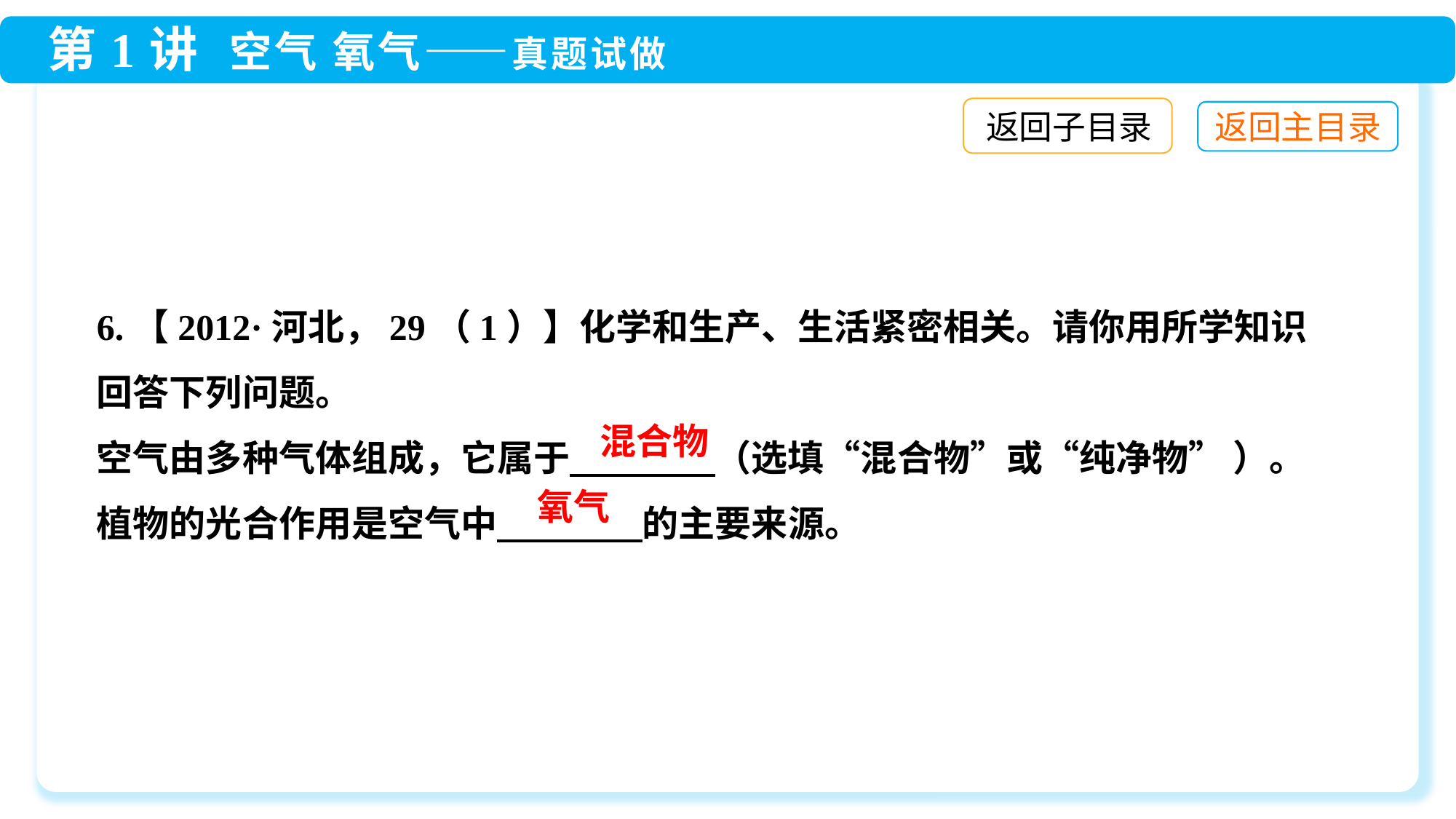

返回子目录

6.【2012·河北，29（1）】化学和生产、生活紧密相关。请你用所学知识回答下列问题。
空气由多种气体组成，它属于　　　　（选填“混合物”或“纯净物” ）。植物的光合作用是空气中　　　　的主要来源。
混合物
氧气